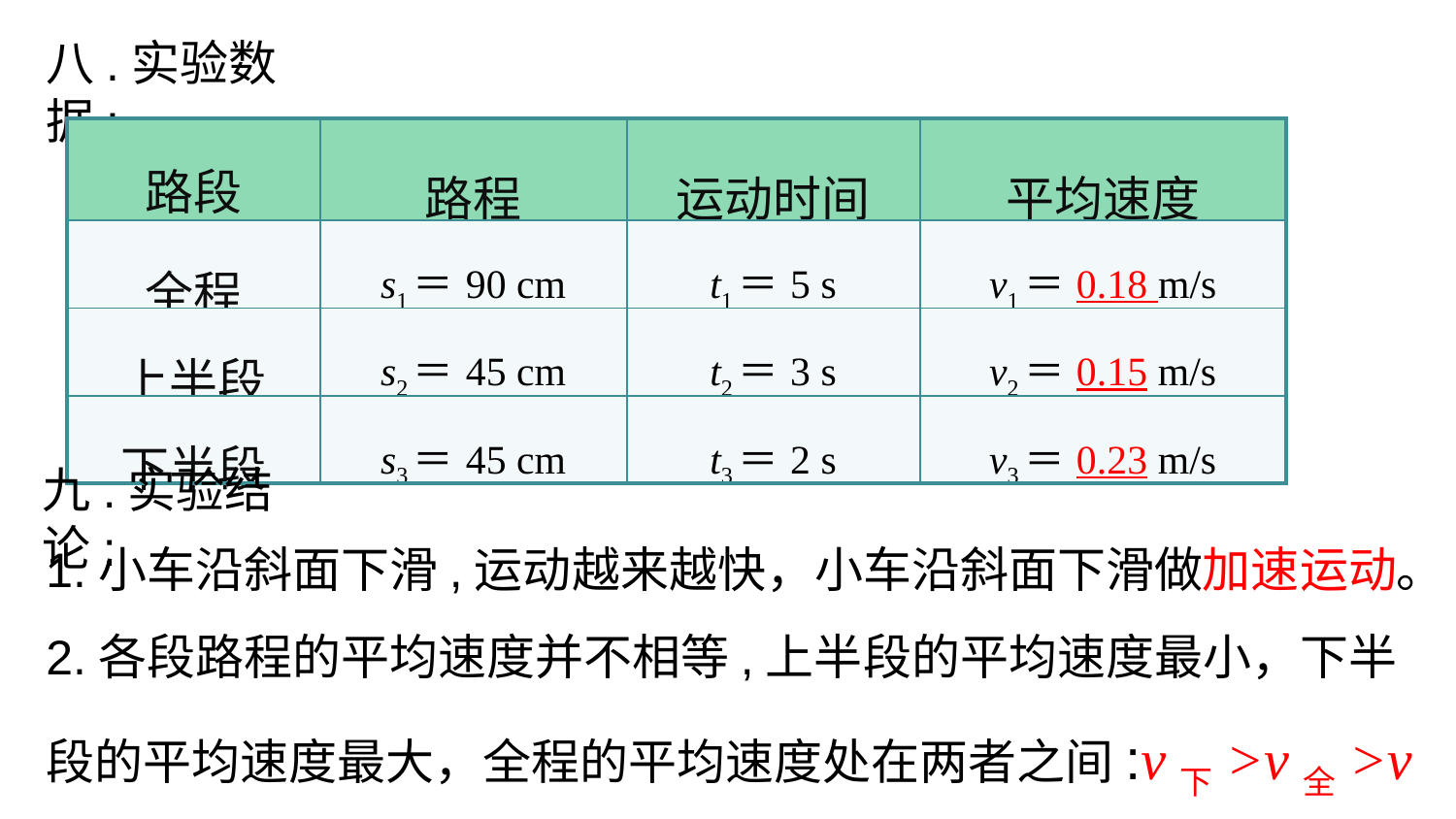

八.实验数据:
| 路段 | 路程 | 运动时间 | 平均速度 |
| --- | --- | --- | --- |
| 全程 | s1＝90 cm | t1＝5 s | v1＝0.18 m/s |
| 上半段 | s2＝45 cm | t2＝3 s | v2＝0.15 m/s |
| 下半段 | s3＝45 cm | t3＝2 s | v3＝0.23 m/s |
九.实验结论:
1.小车沿斜面下滑,运动越来越快，小车沿斜面下滑做加速运动。
2.各段路程的平均速度并不相等,上半段的平均速度最小，下半段的平均速度最大，全程的平均速度处在两者之间:v下>v全>v上.